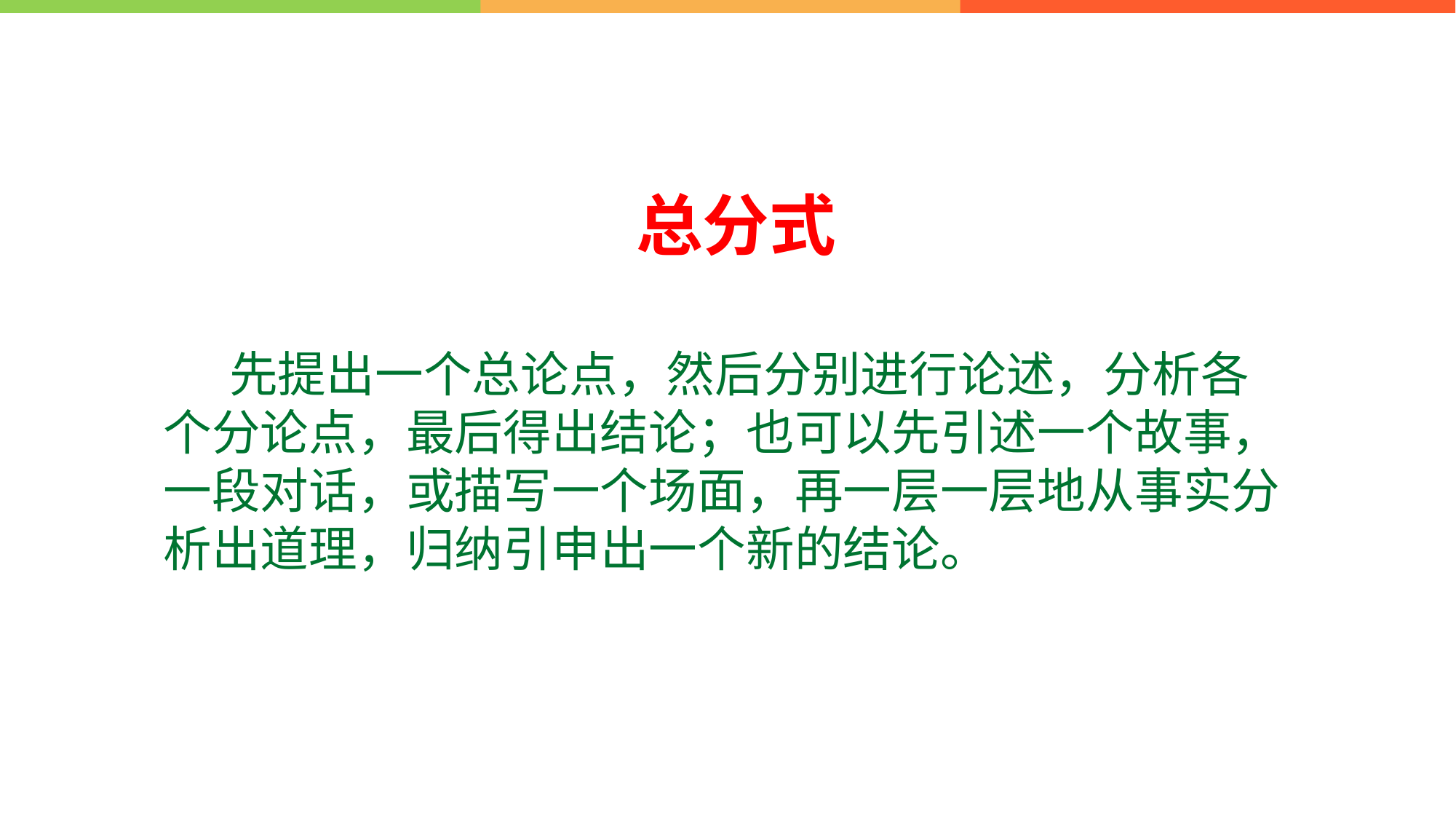

总分式
     先提出一个总论点，然后分别进行论述，分析各个分论点，最后得出结论；也可以先引述一个故事，一段对话，或描写一个场面，再一层一层地从事实分析出道理，归纳引申出一个新的结论。